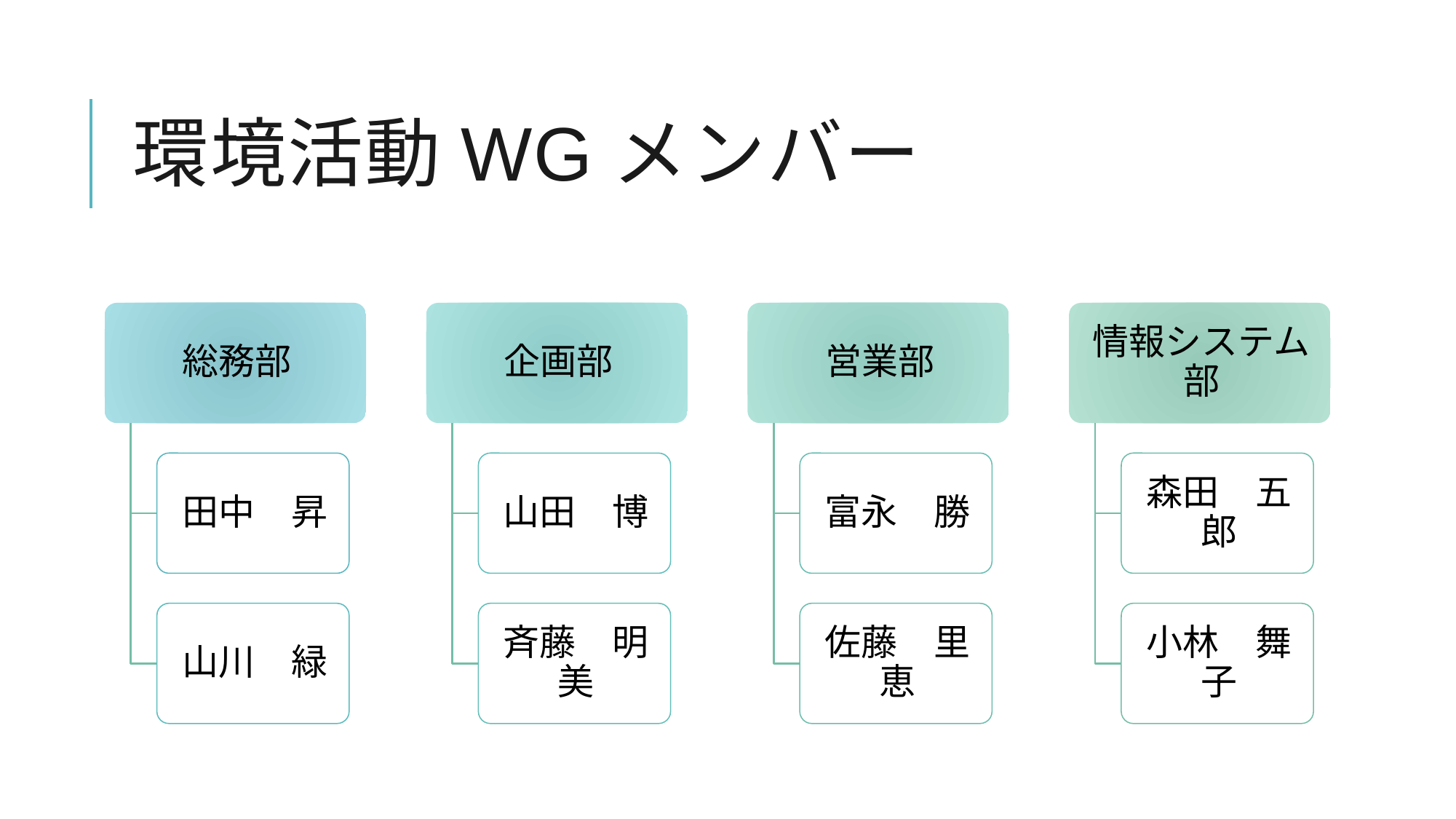

# 環境活動WGメンバー
総務部
田中　昇
山川　緑
企画部
山田　博
斉藤　明美
営業部
富永　勝
佐藤　里恵
情報システム部
森田　五郎
小林　舞子